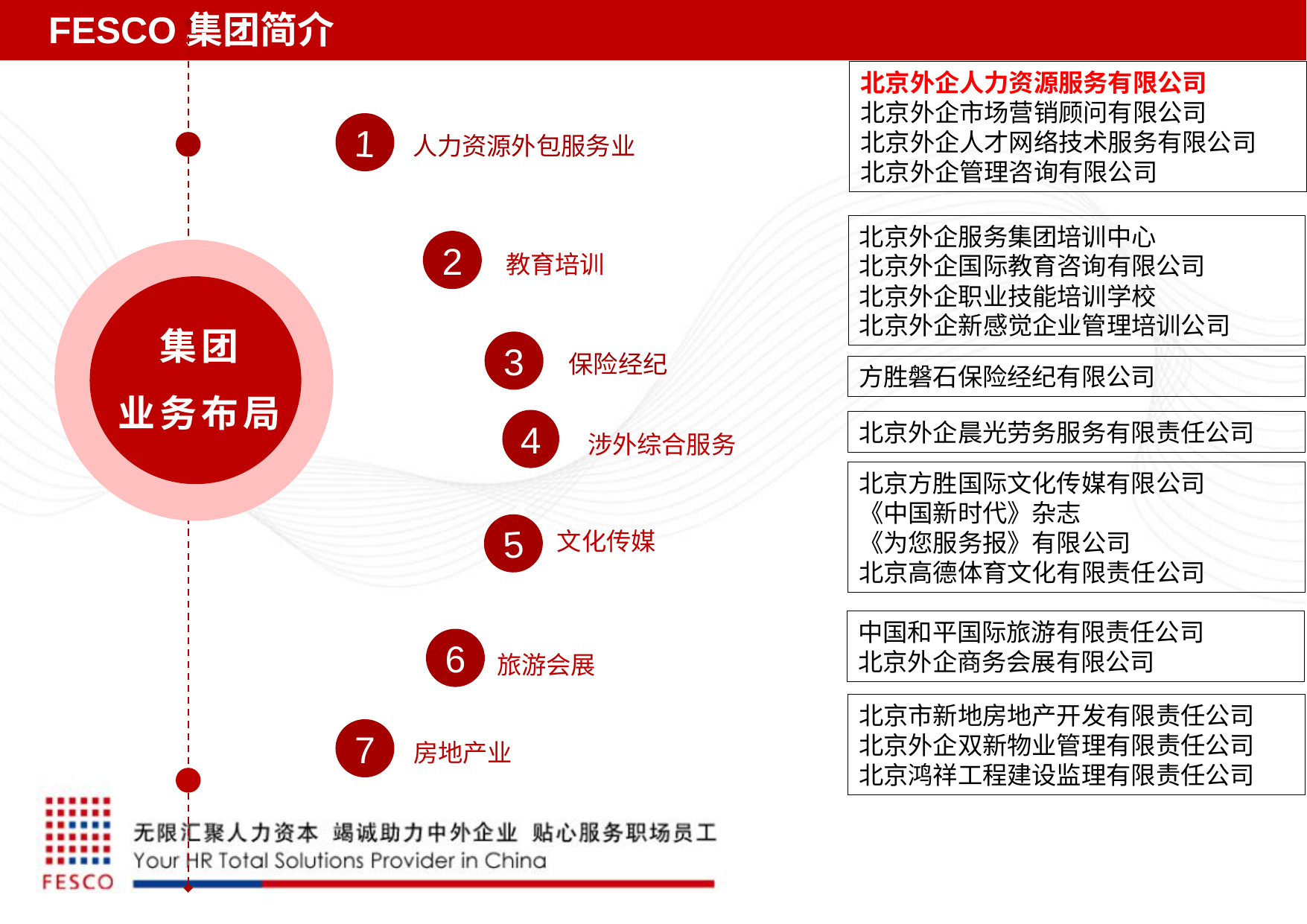

FESCO集团简介

北京外企人力资源服务有限公司
北京外企市场营销顾问有限公司
北京外企人才网络技术服务有限公司
北京外企管理咨询有限公司
人力资源外包服务业
1
北京外企服务集团培训中心
北京外企国际教育咨询有限公司
北京外企职业技能培训学校
北京外企新感觉企业管理培训公司
教育培训
2
2

集团
业务布局
保险经纪
3
3
方胜磐石保险经纪有限公司
涉外综合服务
4
4
北京外企晨光劳务服务有限责任公司
北京方胜国际文化传媒有限公司
《中国新时代》杂志
《为您服务报》有限公司
北京高德体育文化有限责任公司
文化传媒

5
中国和平国际旅游有限责任公司
北京外企商务会展有限公司
旅游会展
6
6
北京市新地房地产开发有限责任公司
北京外企双新物业管理有限责任公司
北京鸿祥工程建设监理有限责任公司
房地产业
7
7